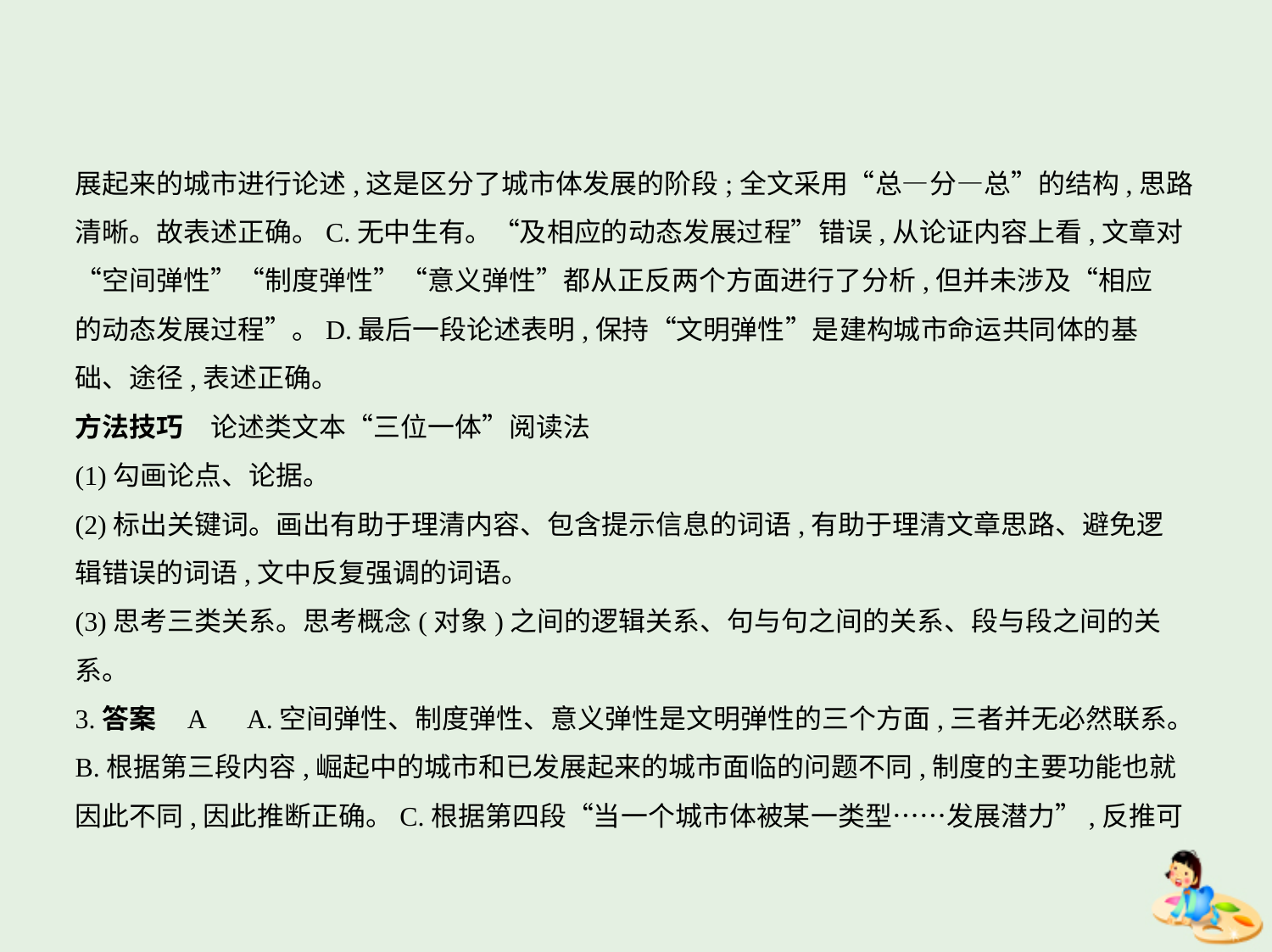

展起来的城市进行论述,这是区分了城市体发展的阶段;全文采用“总—分—总”的结构,思路
清晰。故表述正确。C.无中生有。“及相应的动态发展过程”错误,从论证内容上看,文章对
“空间弹性”“制度弹性”“意义弹性”都从正反两个方面进行了分析,但并未涉及“相应
的动态发展过程”。D.最后一段论述表明,保持“文明弹性”是建构城市命运共同体的基
础、途径,表述正确。
方法技巧　论述类文本“三位一体”阅读法
(1)勾画论点、论据。
(2)标出关键词。画出有助于理清内容、包含提示信息的词语,有助于理清文章思路、避免逻
辑错误的词语,文中反复强调的词语。
(3)思考三类关系。思考概念(对象)之间的逻辑关系、句与句之间的关系、段与段之间的关
系。
3.答案    A　A.空间弹性、制度弹性、意义弹性是文明弹性的三个方面,三者并无必然联系。
B.根据第三段内容,崛起中的城市和已发展起来的城市面临的问题不同,制度的主要功能也就
因此不同,因此推断正确。C.根据第四段“当一个城市体被某一类型……发展潜力”,反推可